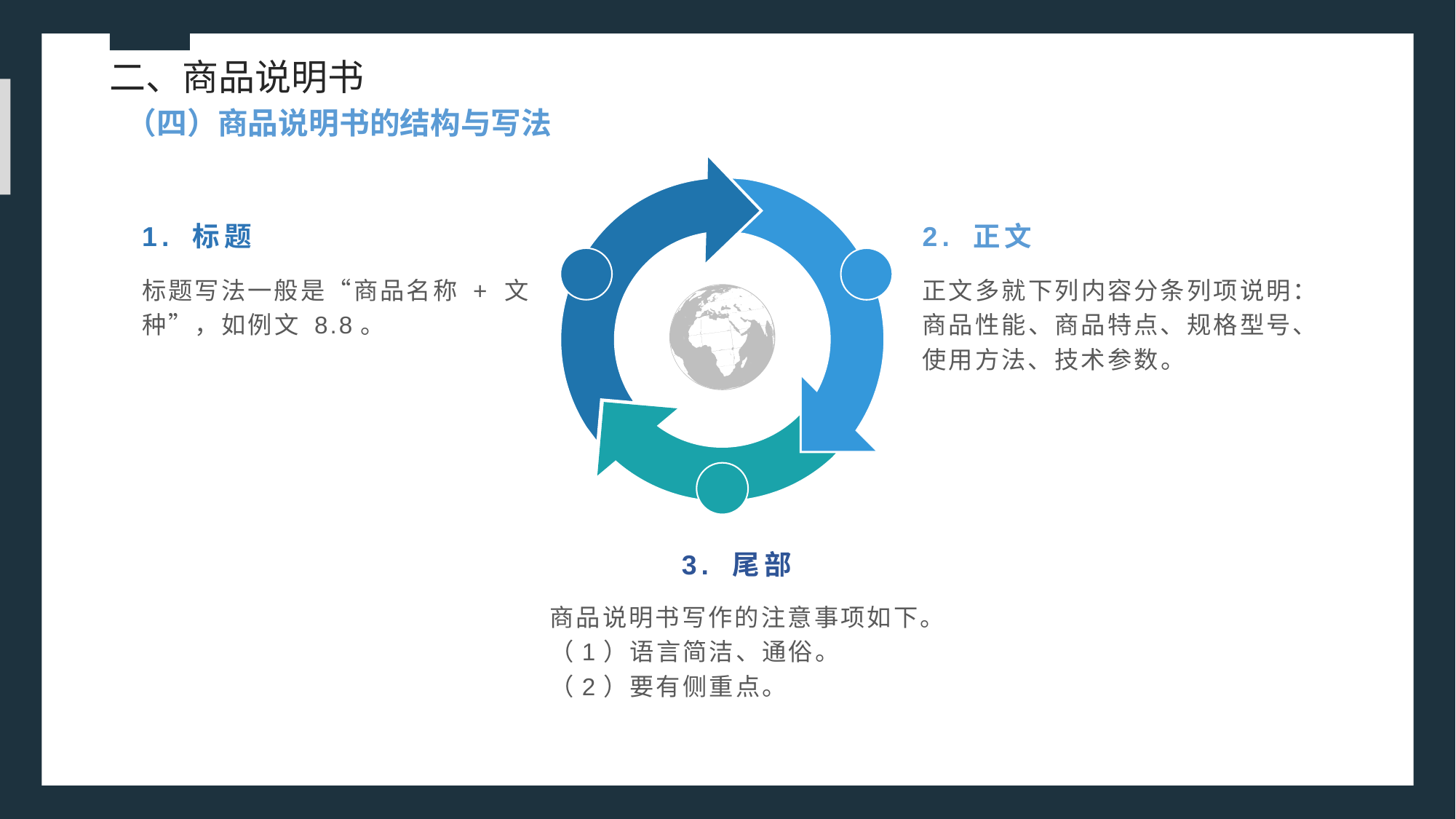

二、商品说明书

（四）商品说明书的结构与写法

1. 标题
2. 正文

标题写法一般是“商品名称 + 文种”，如例文 8.8。
正文多就下列内容分条列项说明：商品性能、商品特点、规格型号、使用方法、技术参数。

3. 尾部
商品说明书写作的注意事项如下。
（1）语言简洁、通俗。
（2）要有侧重点。